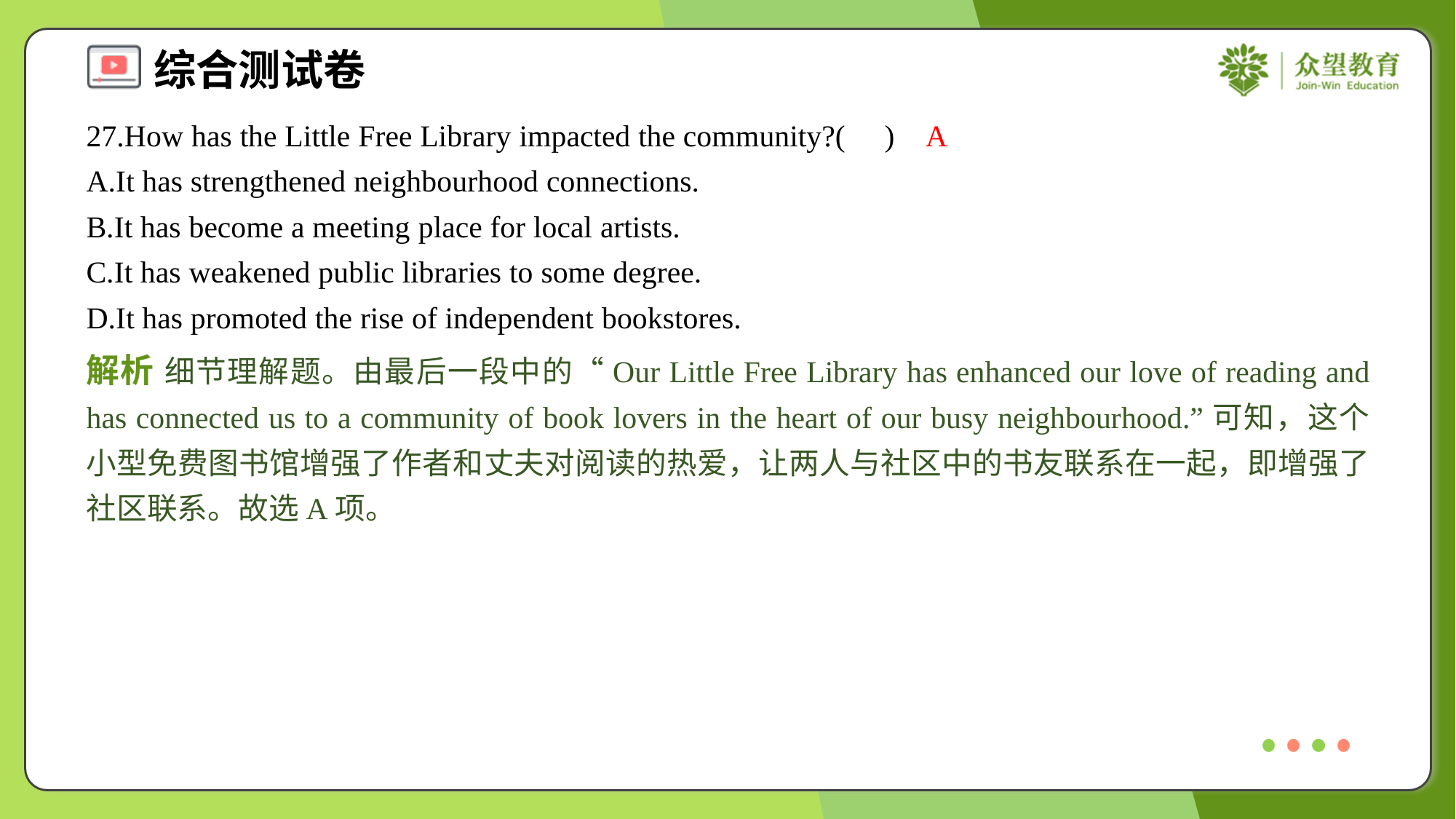

27.How has the Little Free Library impacted the community?(     )
A
A.It has strengthened neighbourhood connections.
B.It has become a meeting place for local artists.
C.It has weakened public libraries to some degree.
D.It has promoted the rise of independent bookstores.
解析 细节理解题。由最后一段中的“Our Little Free Library has enhanced our love of reading and has connected us to a community of book lovers in the heart of our busy neighbourhood.”可知，这个小型免费图书馆增强了作者和丈夫对阅读的热爱，让两人与社区中的书友联系在一起，即增强了社区联系。故选A项。